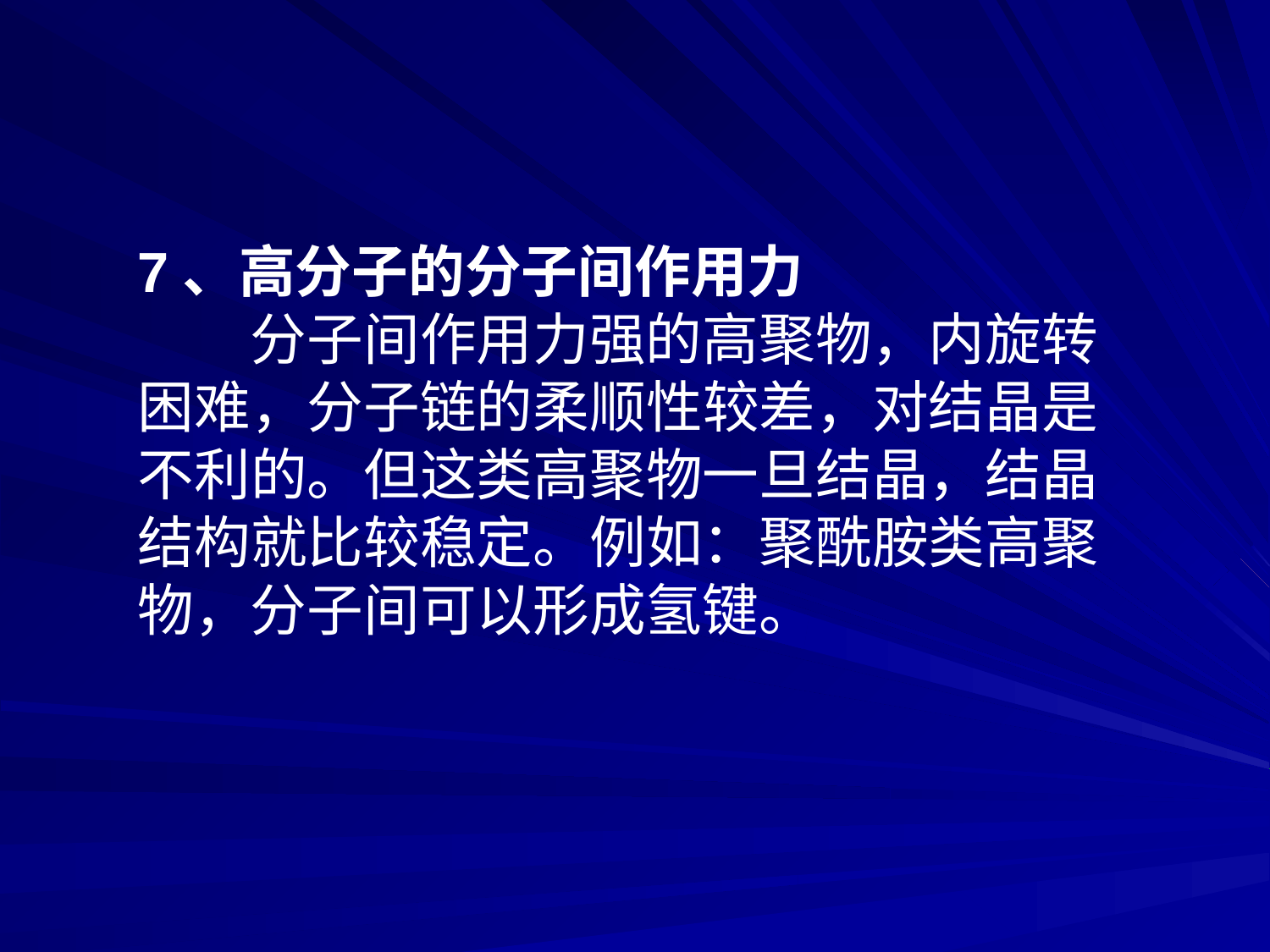

7、高分子的分子间作用力
　　分子间作用力强的高聚物，内旋转困难，分子链的柔顺性较差，对结晶是不利的。但这类高聚物一旦结晶，结晶结构就比较稳定。例如：聚酰胺类高聚物，分子间可以形成氢键。